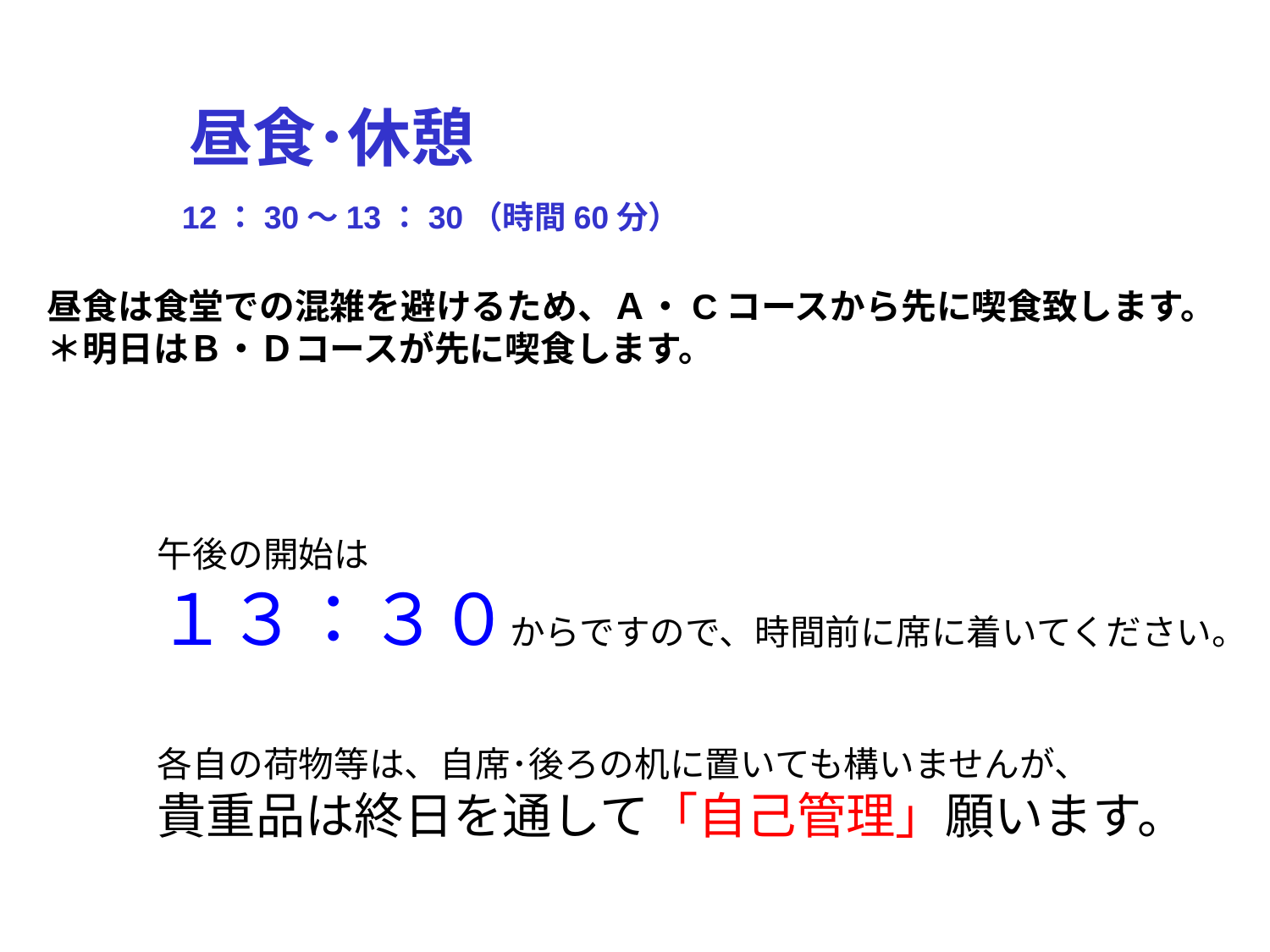

昼食･休憩
　　　　12：30～13：30（時間60分）
昼食は食堂での混雑を避けるため、Ａ・Cコースから先に喫食致します。
＊明日はＢ・Ｄコースが先に喫食します。
午後の開始は
１３：３０からですので、時間前に席に着いてください。
各自の荷物等は、自席･後ろの机に置いても構いませんが、
貴重品は終日を通して「自己管理」願います。